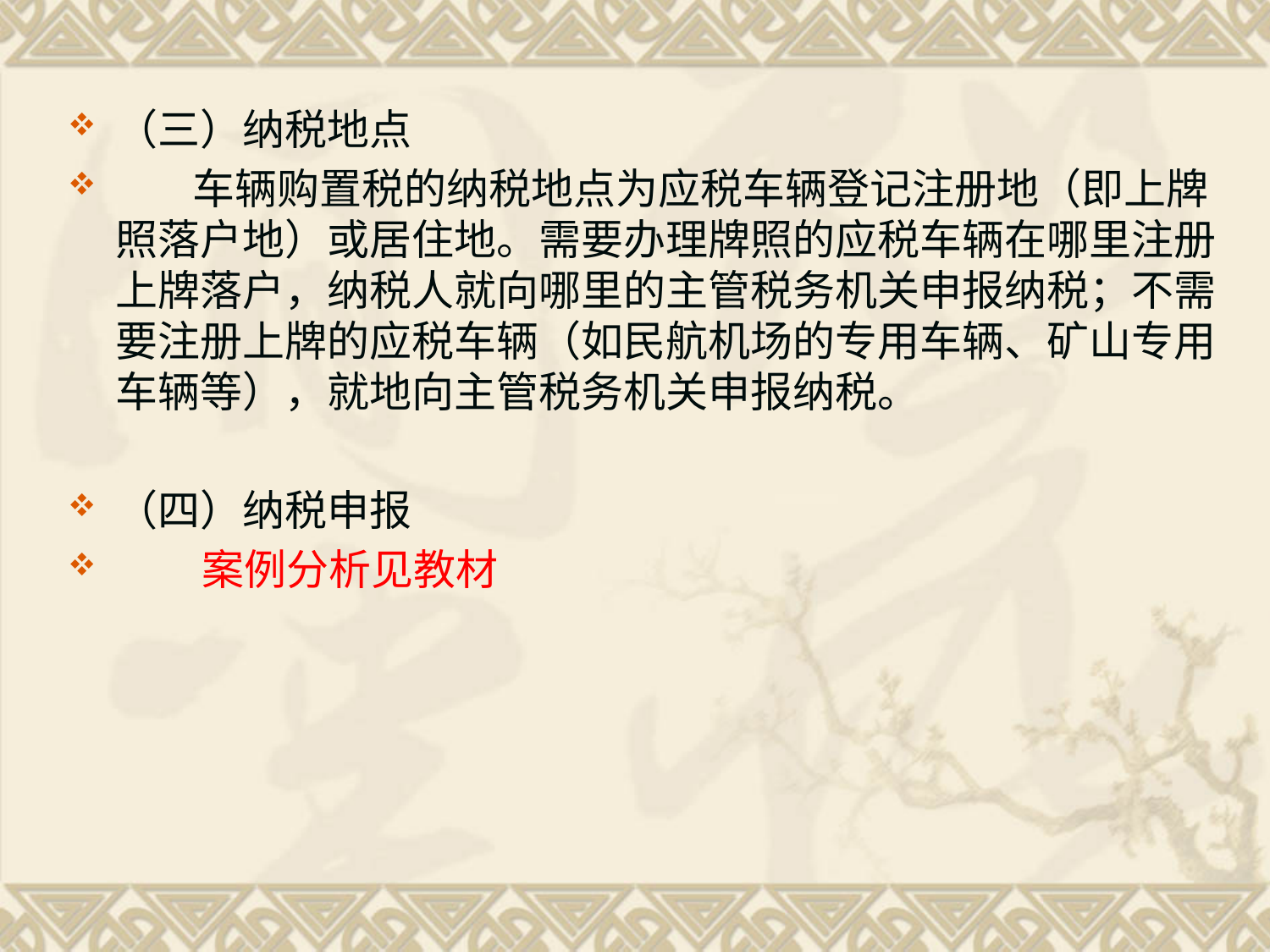

#
（三）纳税地点
       车辆购置税的纳税地点为应税车辆登记注册地（即上牌照落户地）或居住地。需要办理牌照的应税车辆在哪里注册上牌落户，纳税人就向哪里的主管税务机关申报纳税；不需要注册上牌的应税车辆（如民航机场的专用车辆、矿山专用车辆等），就地向主管税务机关申报纳税。

（四）纳税申报
        案例分析见教材